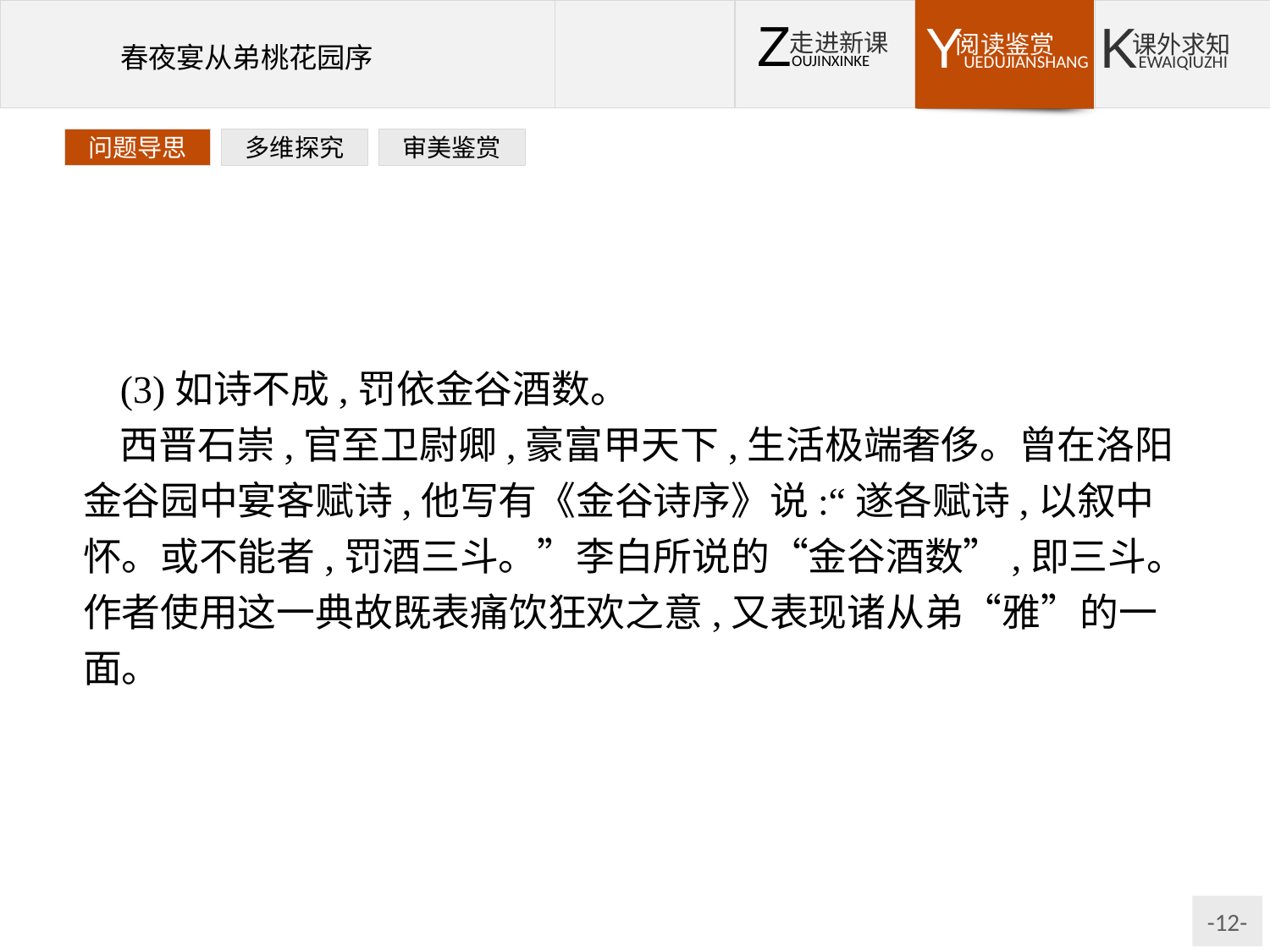

问题导思
多维探究
审美鉴赏
(3)如诗不成,罚依金谷酒数。
西晋石崇,官至卫尉卿,豪富甲天下,生活极端奢侈。曾在洛阳金谷园中宴客赋诗,他写有《金谷诗序》说:“遂各赋诗,以叙中怀。或不能者,罚酒三斗。”李白所说的“金谷酒数”,即三斗。作者使用这一典故既表痛饮狂欢之意,又表现诸从弟“雅”的一面。